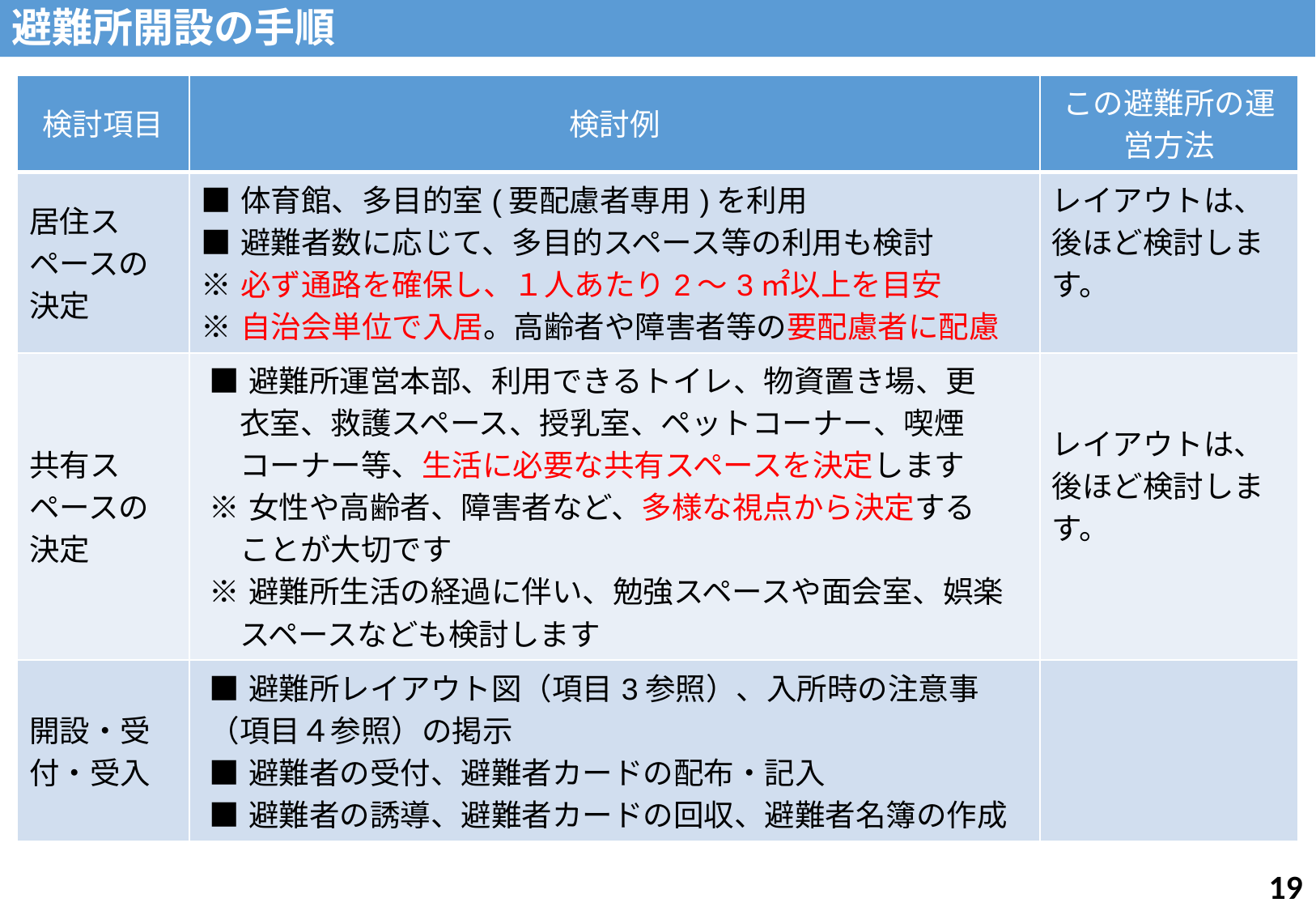

避難所開設の手順
| 検討項目 | 検討例 | この避難所の運営方法 |
| --- | --- | --- |
| 居住スペースの決定 | ■体育館、多目的室(要配慮者専用)を利用 ■避難者数に応じて、多目的スペース等の利用も検討 ※必ず通路を確保し、１人あたり2～3㎡以上を目安 ※自治会単位で入居。高齢者や障害者等の要配慮者に配慮 | レイアウトは、後ほど検討します。 |
| 共有スペースの決定 | ■避難所運営本部、利用できるトイレ、物資置き場、更 　衣室、救護スペース、授乳室、ペットコーナー、喫煙 　コーナー等、生活に必要な共有スペースを決定します ※女性や高齢者、障害者など、多様な視点から決定する 　ことが大切です ※避難所生活の経過に伴い、勉強スペースや面会室、娯楽 　スペースなども検討します | レイアウトは、後ほど検討します。 |
| 開設・受付・受入 | ■避難所レイアウト図（項目3参照）、入所時の注意事 （項目４参照）の掲示 ■避難者の受付、避難者カードの配布・記入 ■避難者の誘導、避難者カードの回収、避難者名簿の作成 |  |
19